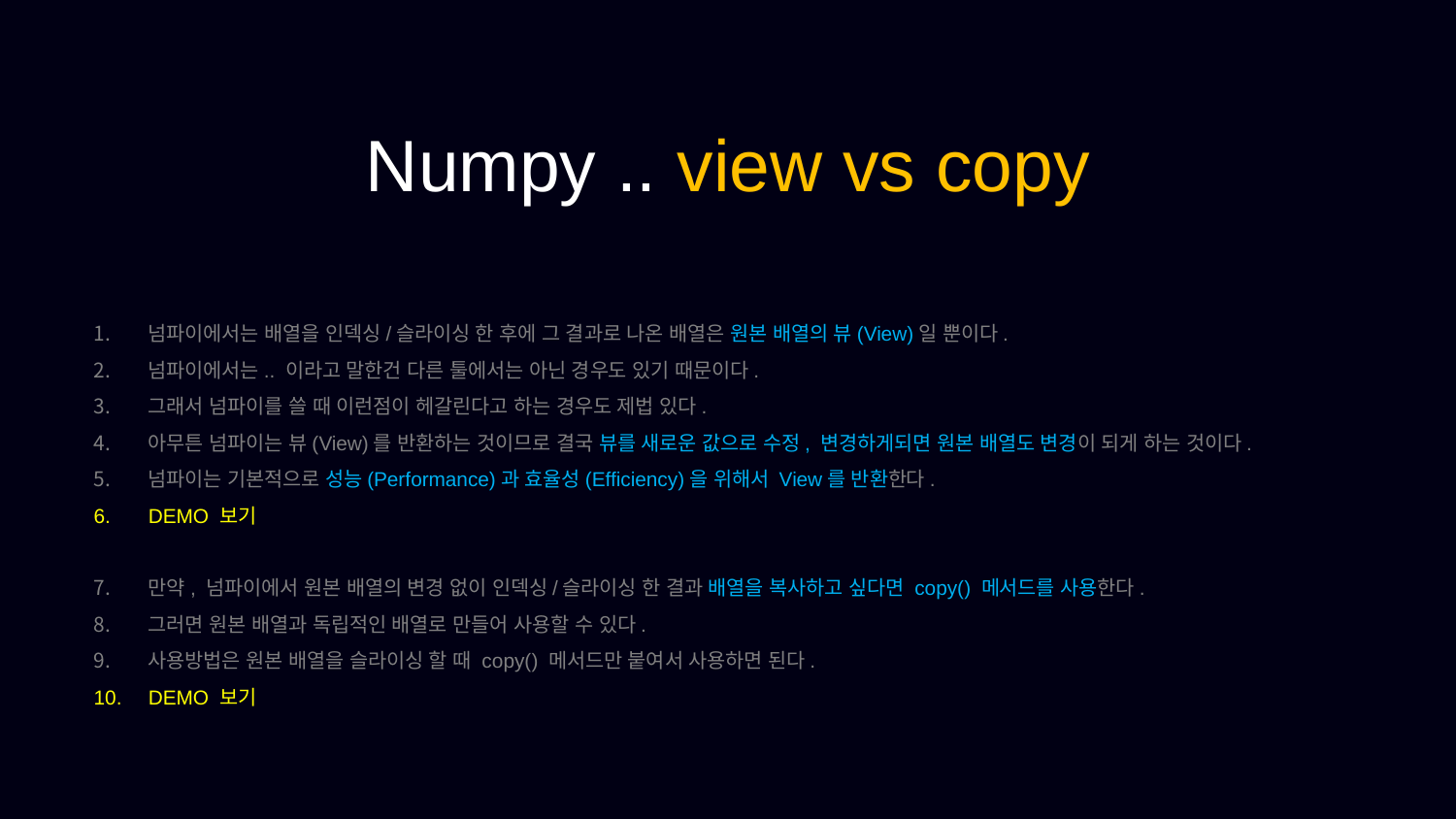

Numpy .. view vs copy
넘파이에서는 배열을 인덱싱/슬라이싱 한 후에 그 결과로 나온 배열은 원본 배열의 뷰(View)일 뿐이다.
넘파이에서는.. 이라고 말한건 다른 툴에서는 아닌 경우도 있기 때문이다.
그래서 넘파이를 쓸 때 이런점이 헤갈린다고 하는 경우도 제법 있다.
아무튼 넘파이는 뷰(View)를 반환하는 것이므로 결국 뷰를 새로운 값으로 수정, 변경하게되면 원본 배열도 변경이 되게 하는 것이다.
넘파이는 기본적으로 성능(Performance)과 효율성(Efficiency)을 위해서 View를 반환한다.
DEMO 보기

만약, 넘파이에서 원본 배열의 변경 없이 인덱싱/슬라이싱 한 결과 배열을 복사하고 싶다면 copy() 메서드를 사용한다.
그러면 원본 배열과 독립적인 배열로 만들어 사용할 수 있다.
사용방법은 원본 배열을 슬라이싱 할 때 copy() 메서드만 붙여서 사용하면 된다.
DEMO 보기